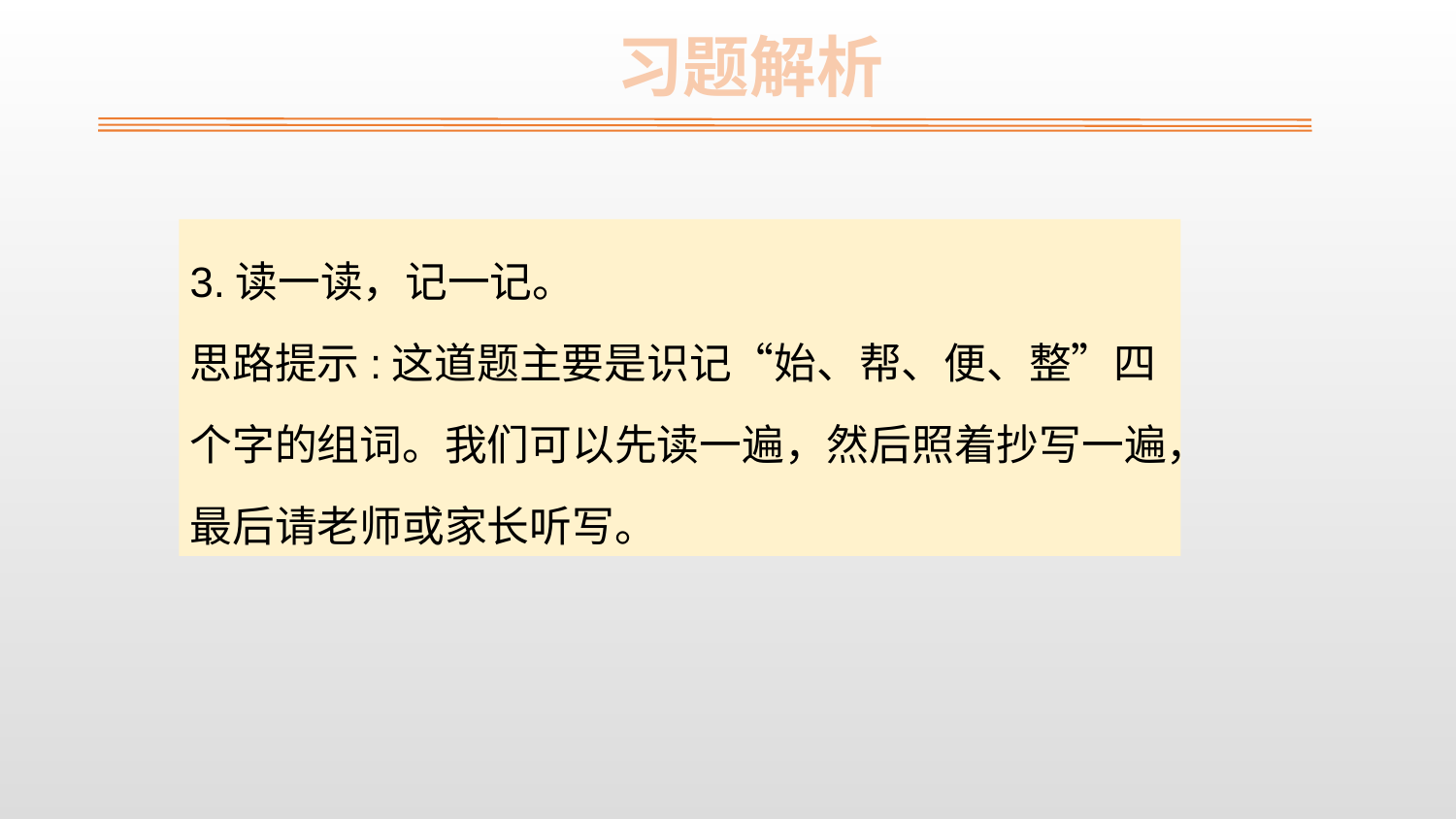

习题解析
3.读一读，记一记。
思路提示:这道题主要是识记“始、帮、便、整”四个字的组词。我们可以先读一遍，然后照着抄写一遍，最后请老师或家长听写。